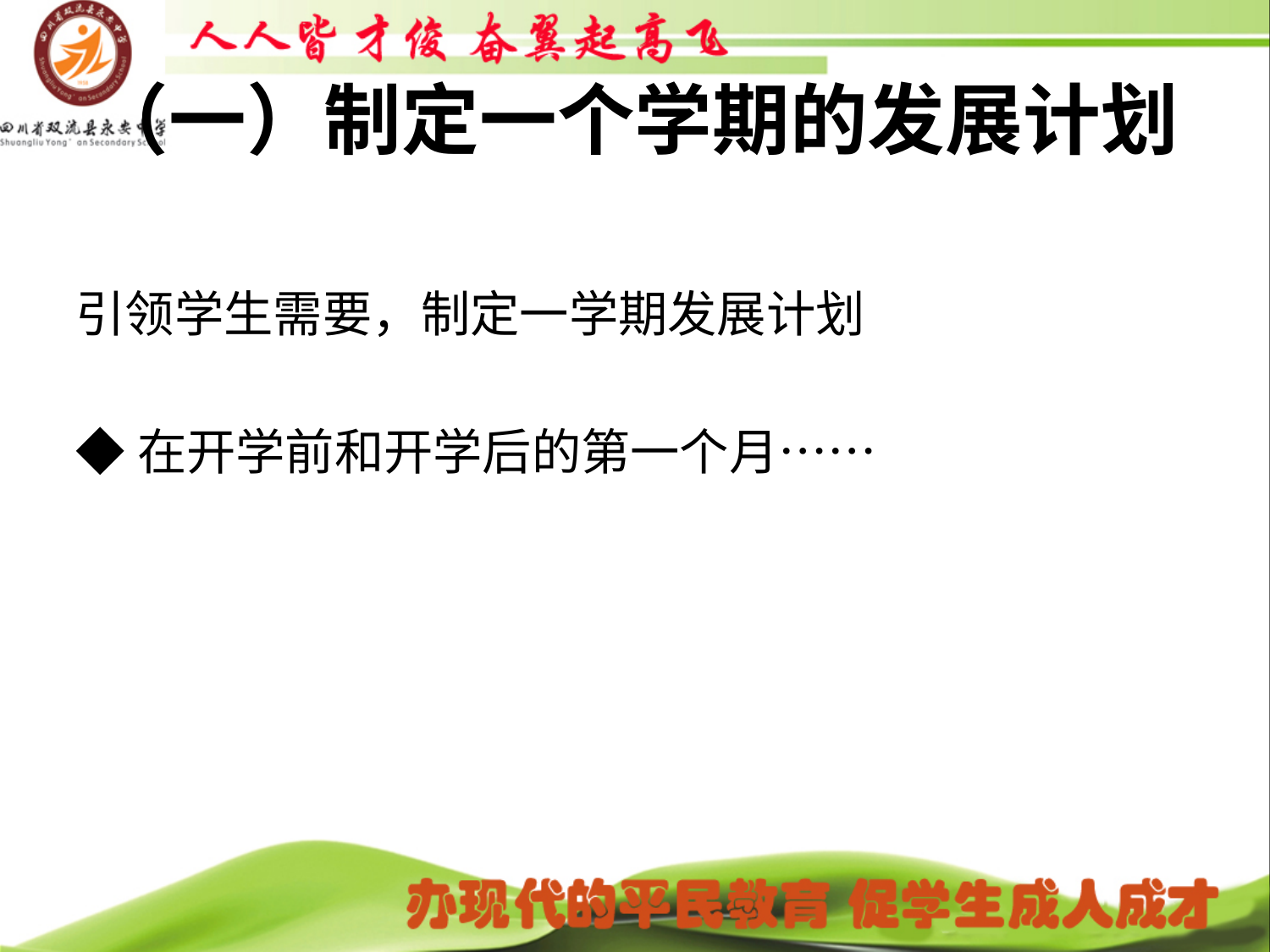

# （一）制定一个学期的发展计划
引领学生需要，制定一学期发展计划

◆在开学前和开学后的第一个月……